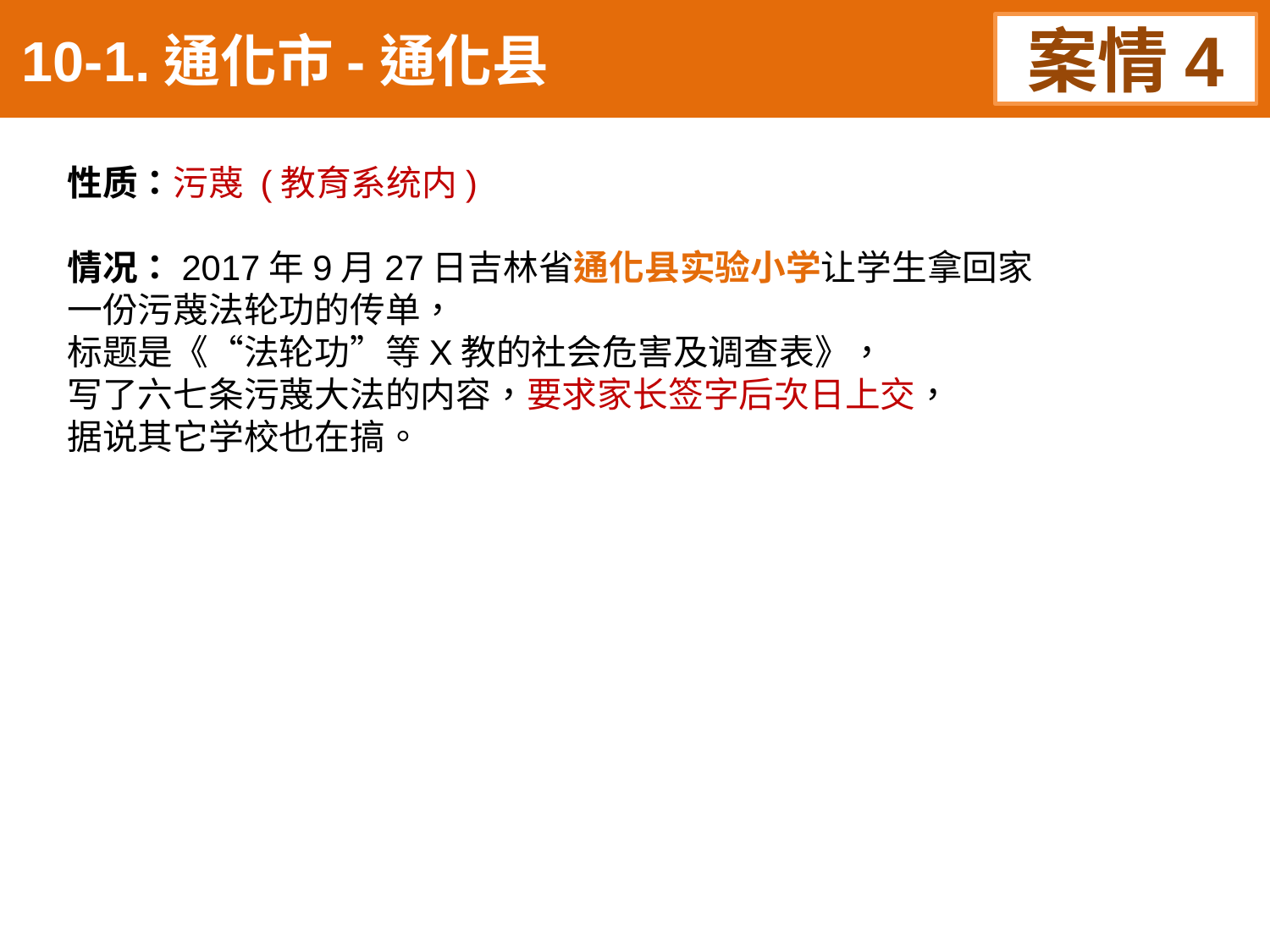

10-1.通化市-通化县
案情4

性质：污蔑 (教育系统内)

情况：2017年9月27日吉林省通化县实验小学让学生拿回家
一份污蔑法轮功的传单，
标题是《“法轮功”等X教的社会危害及调查表》，
写了六七条污蔑大法的内容，要求家长签字后次日上交，
据说其它学校也在搞。